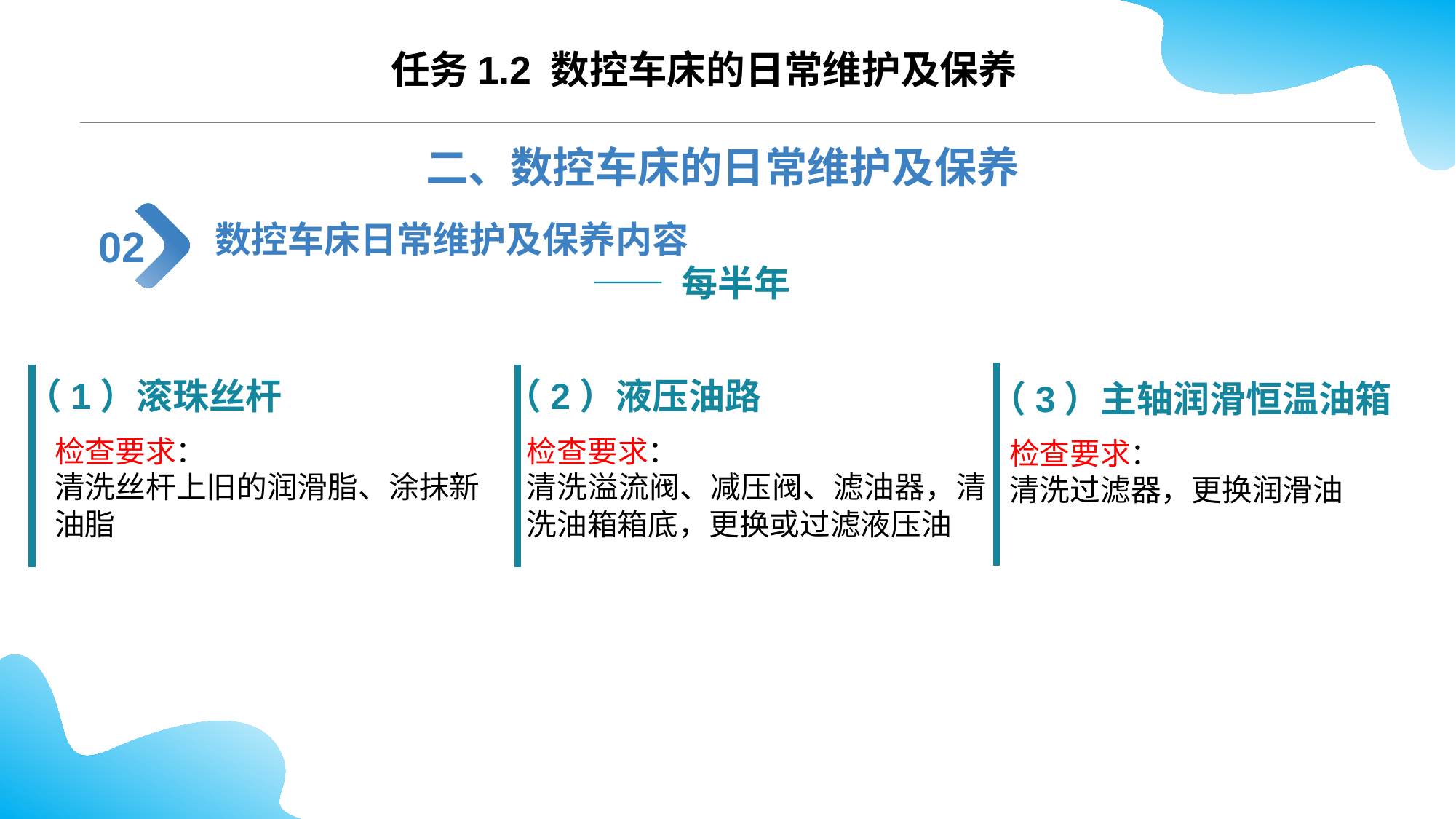

CONTENTS
任务1.2 数控车床的日常维护及保养
二、数控车床的日常维护及保养
数控车床日常维护及保养内容
                                              —— 每半年
02

（1）滚珠丝杆
（2）液压油路
（3）主轴润滑恒温油箱
检查要求：
清洗丝杆上旧的润滑脂、涂抹新油脂

检查要求：
清洗溢流阀、减压阀、滤油器，清洗油箱箱底，更换或过滤液压油

检查要求：
清洗过滤器，更换润滑油